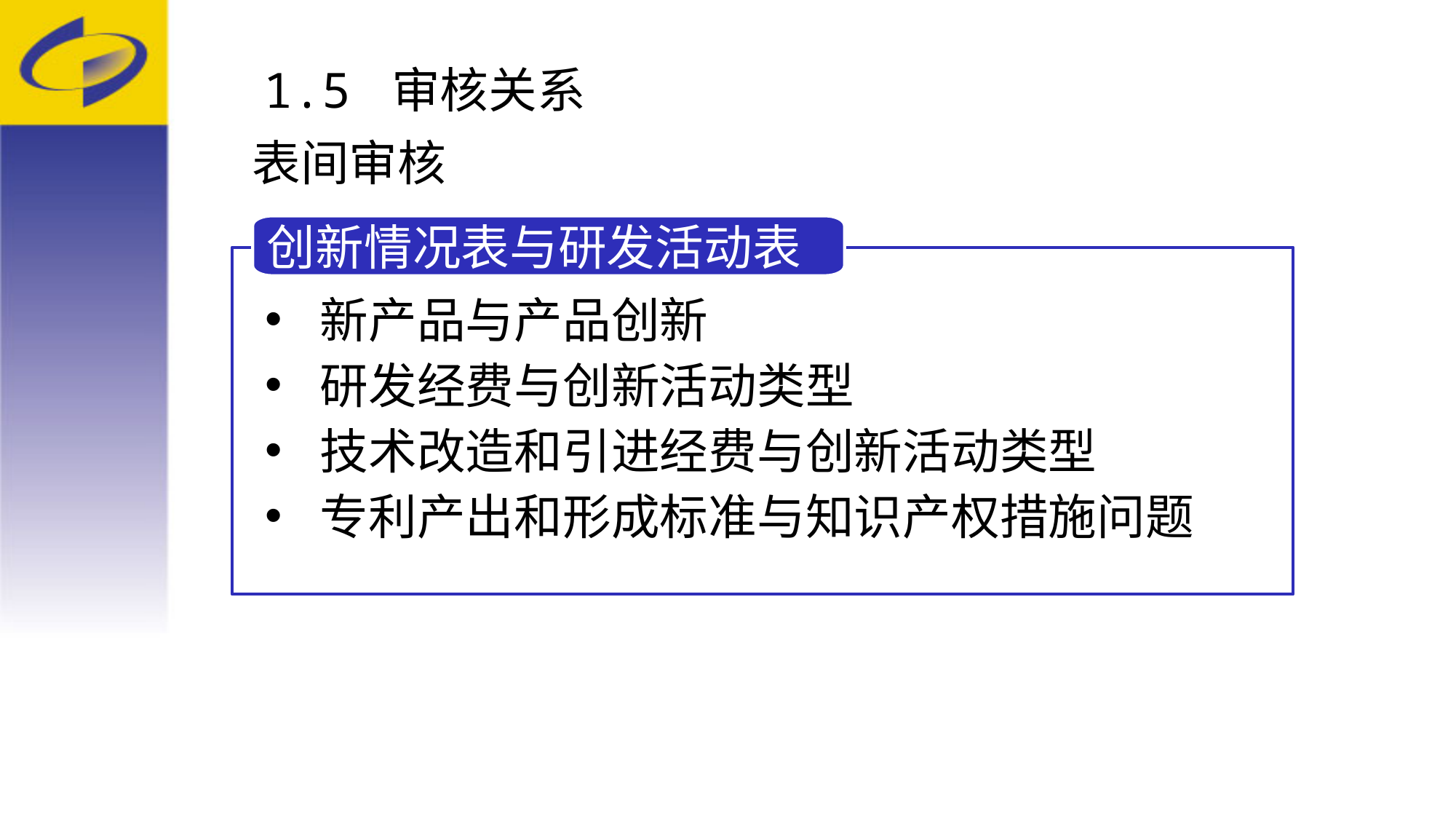

1.5 审核关系
  表间审核
创新情况表与研发活动表
新产品与产品创新
研发经费与创新活动类型
技术改造和引进经费与创新活动类型
专利产出和形成标准与知识产权措施问题
14